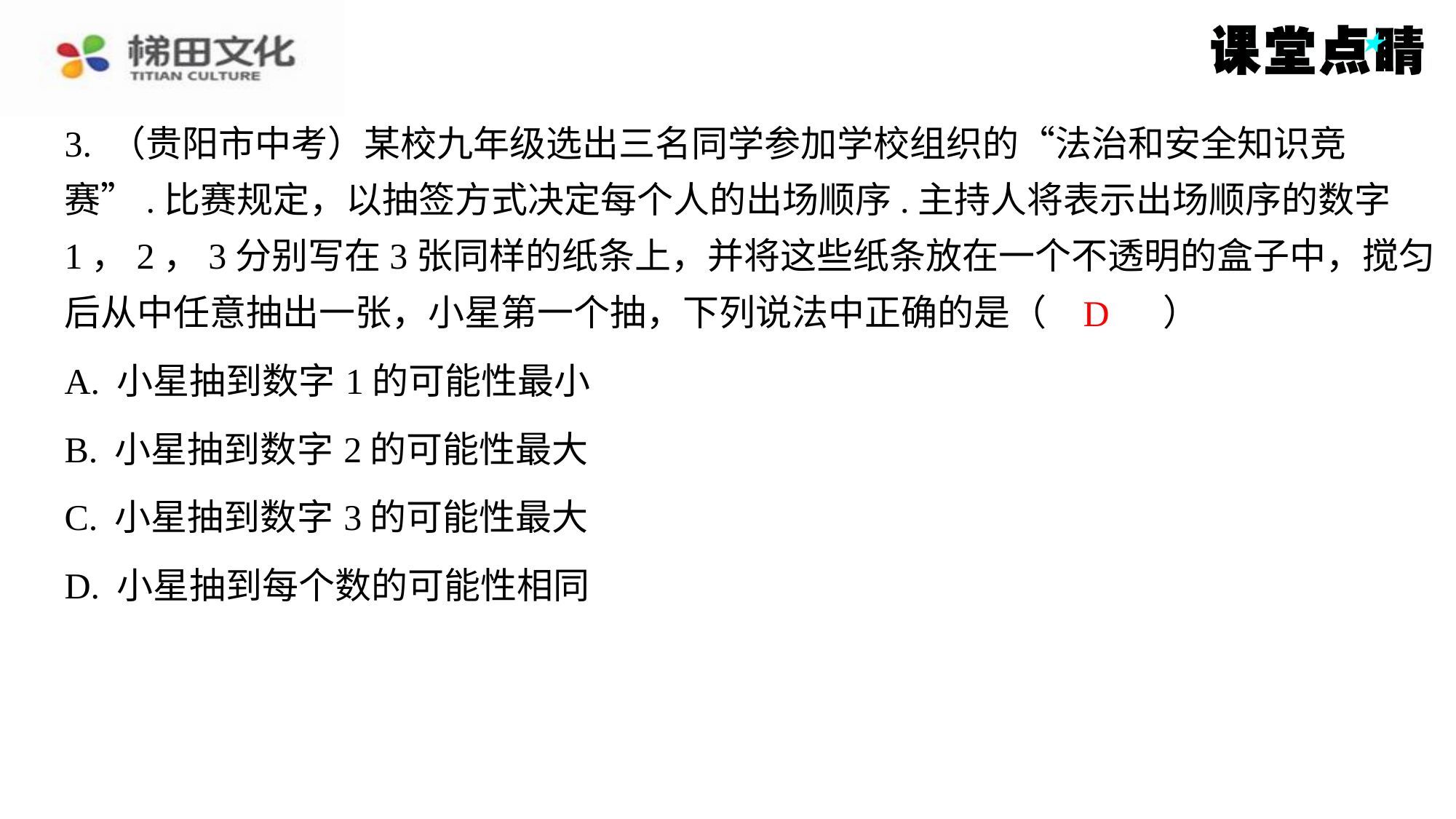

3. （贵阳市中考）某校九年级选出三名同学参加学校组织的“法治和安全知识竞
赛”.比赛规定，以抽签方式决定每个人的出场顺序.主持人将表示出场顺序的数字
1，2，3分别写在3张同样的纸条上，并将这些纸条放在一个不透明的盒子中，搅匀
后从中任意抽出一张，小星第一个抽，下列说法中正确的是（　D　）
D
| A. 小星抽到数字1的可能性最小 |
| --- |
| B. 小星抽到数字2的可能性最大 |
| C. 小星抽到数字3的可能性最大 |
| D. 小星抽到每个数的可能性相同 |